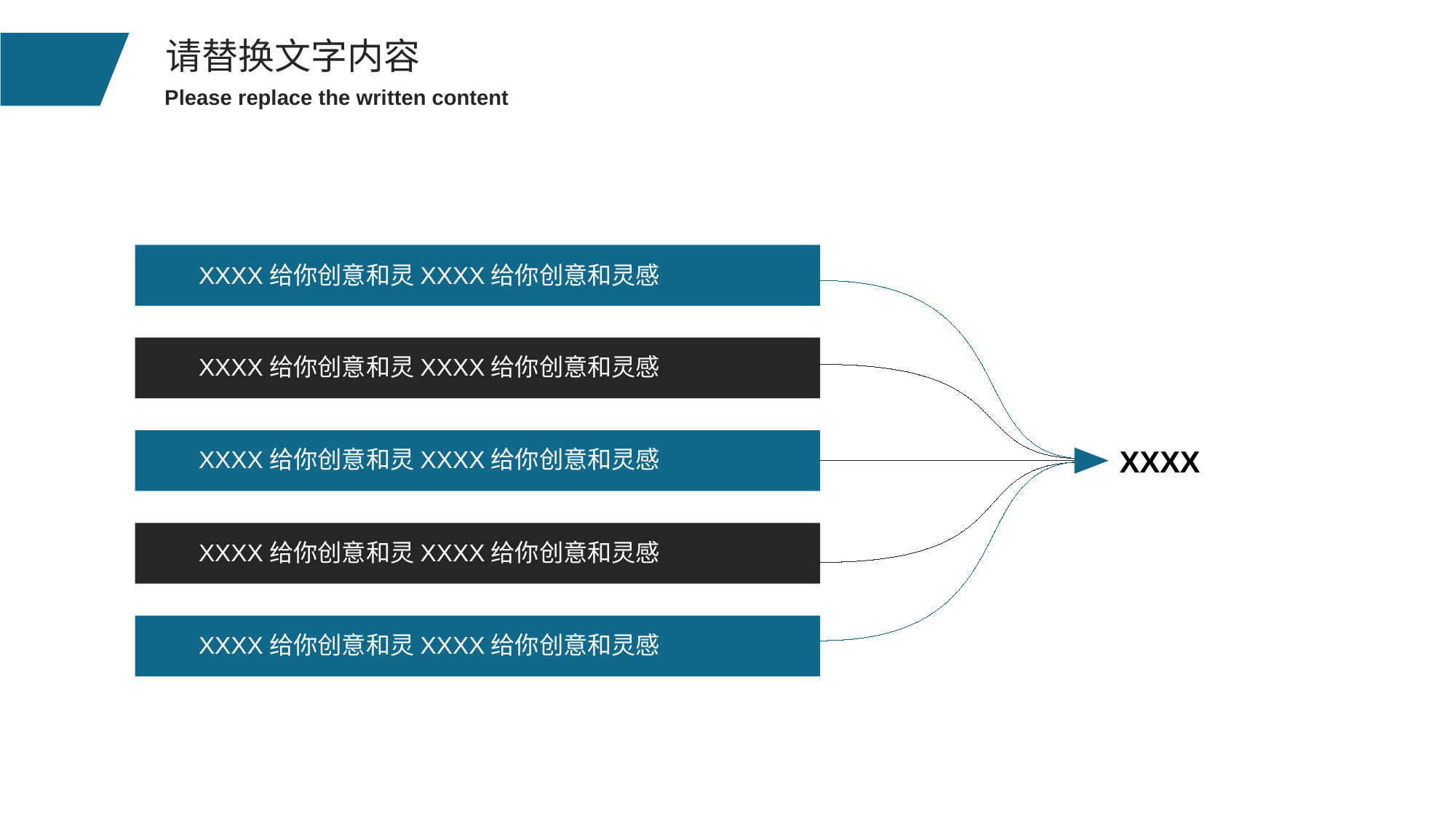

XXXX给你创意和灵XXXX给你创意和灵感

XXXX

XXXX给你创意和灵XXXX给你创意和灵感

XXXX给你创意和灵XXXX给你创意和灵感

XXXX给你创意和灵XXXX给你创意和灵感

XXXX给你创意和灵XXXX给你创意和灵感